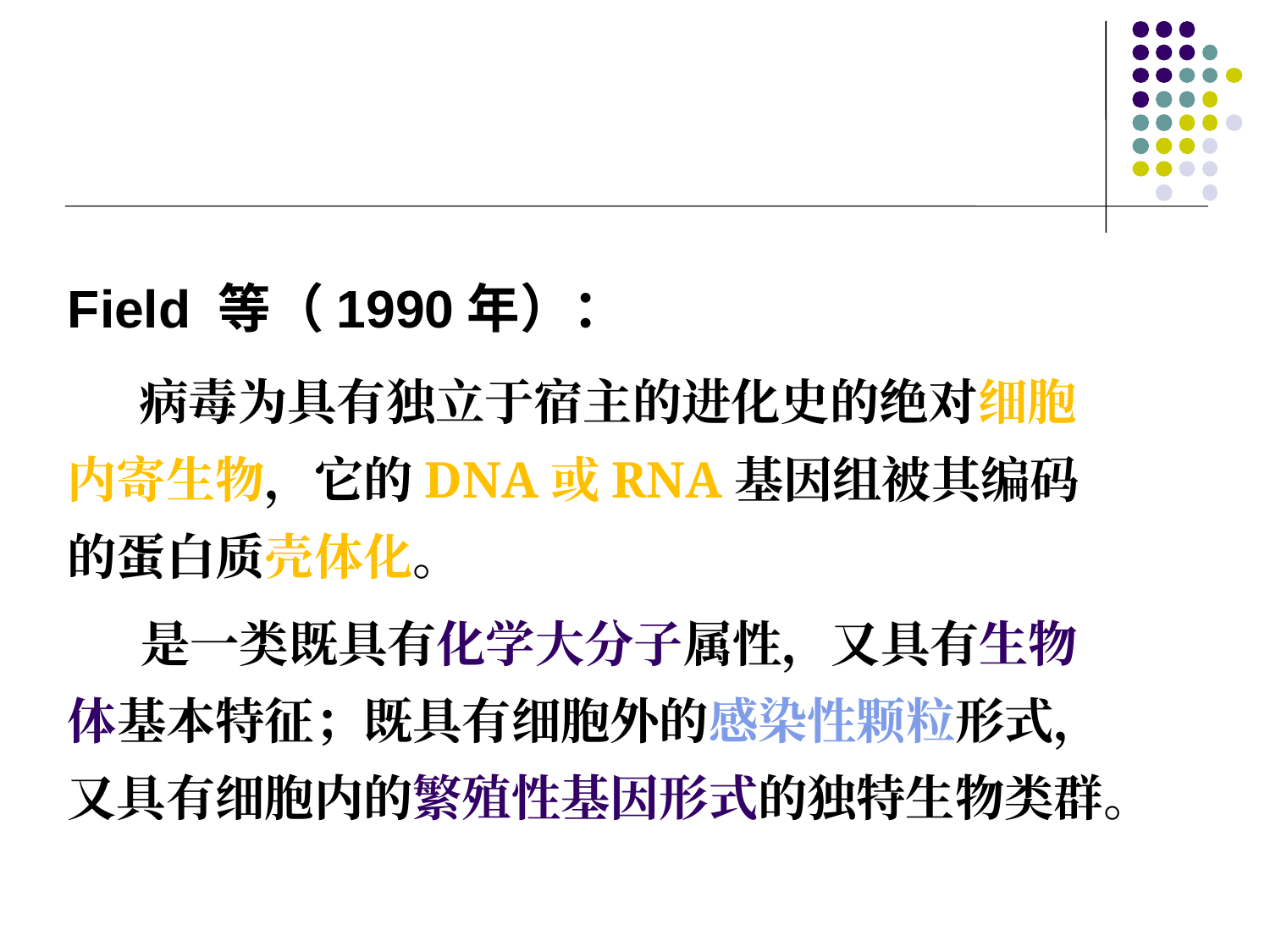

Field 等（1990年）：
     病毒为具有独立于宿主的进化史的绝对细胞内寄生物，它的DNA或RNA基因组被其编码的蛋白质壳体化。
     是一类既具有化学大分子属性，又具有生物体基本特征；既具有细胞外的感染性颗粒形式，又具有细胞内的繁殖性基因形式的独特生物类群。